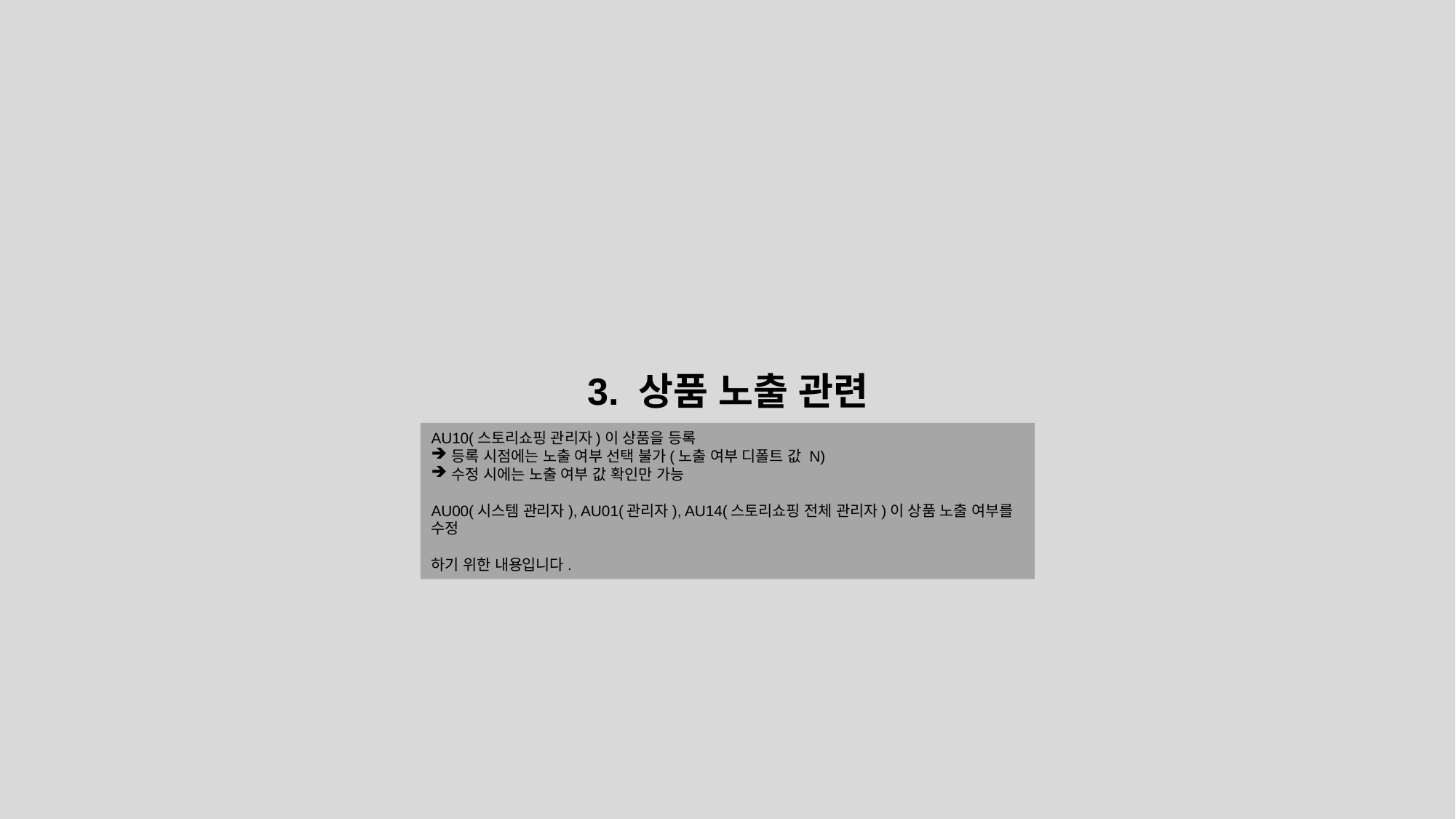

3. 상품 노출 관련
AU10(스토리쇼핑 관리자)이 상품을 등록
등록 시점에는 노출 여부 선택 불가(노출 여부 디폴트 값 N)
수정 시에는 노출 여부 값 확인만 가능

AU00(시스템 관리자), AU01(관리자), AU14(스토리쇼핑 전체 관리자)이 상품 노출 여부를 수정

하기 위한 내용입니다.